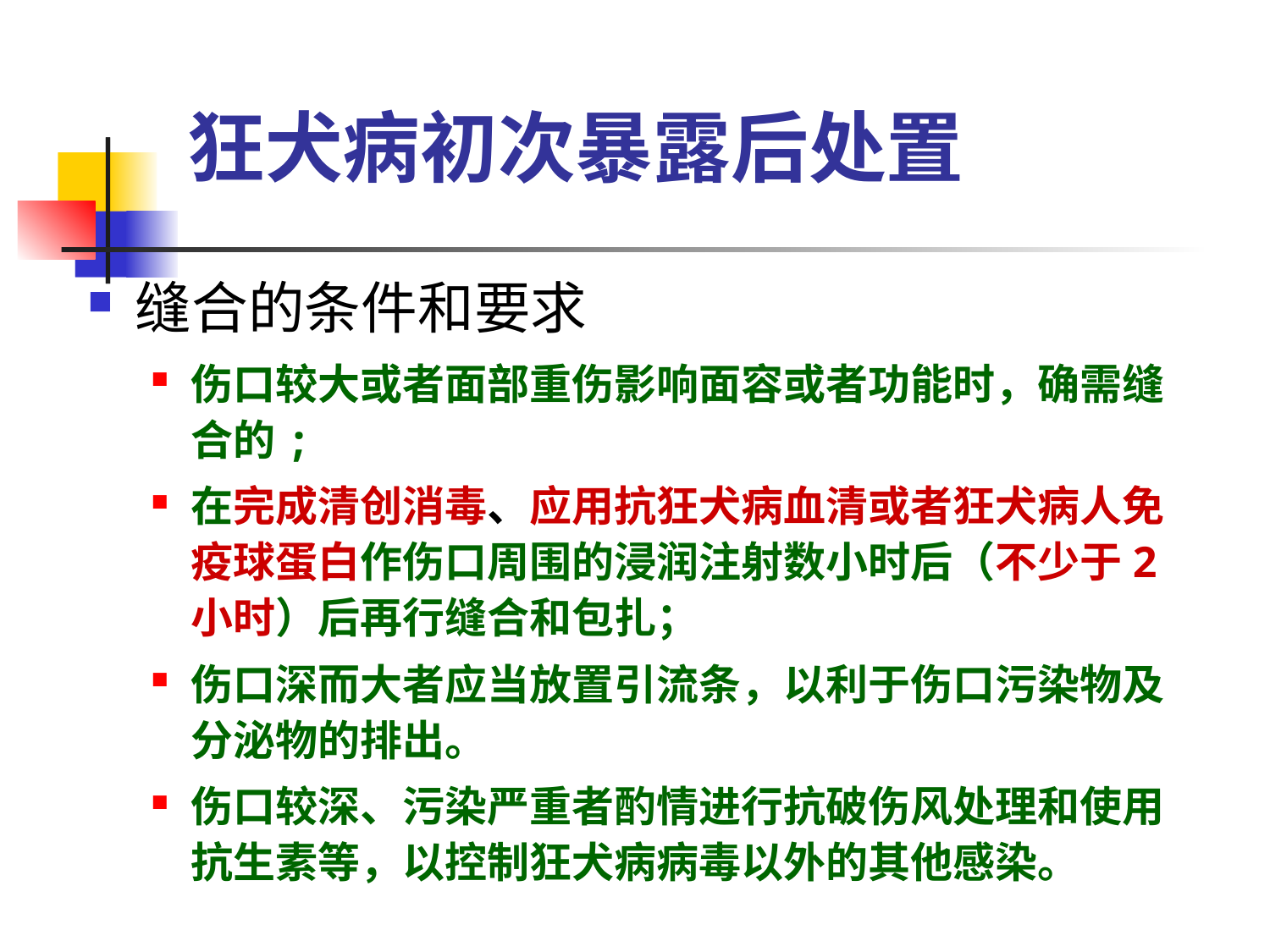

# 狂犬病初次暴露后处置
缝合的条件和要求
伤口较大或者面部重伤影响面容或者功能时，确需缝合的;
在完成清创消毒、应用抗狂犬病血清或者狂犬病人免疫球蛋白作伤口周围的浸润注射数小时后（不少于2小时）后再行缝合和包扎；
伤口深而大者应当放置引流条，以利于伤口污染物及分泌物的排出。
伤口较深、污染严重者酌情进行抗破伤风处理和使用抗生素等，以控制狂犬病病毒以外的其他感染。